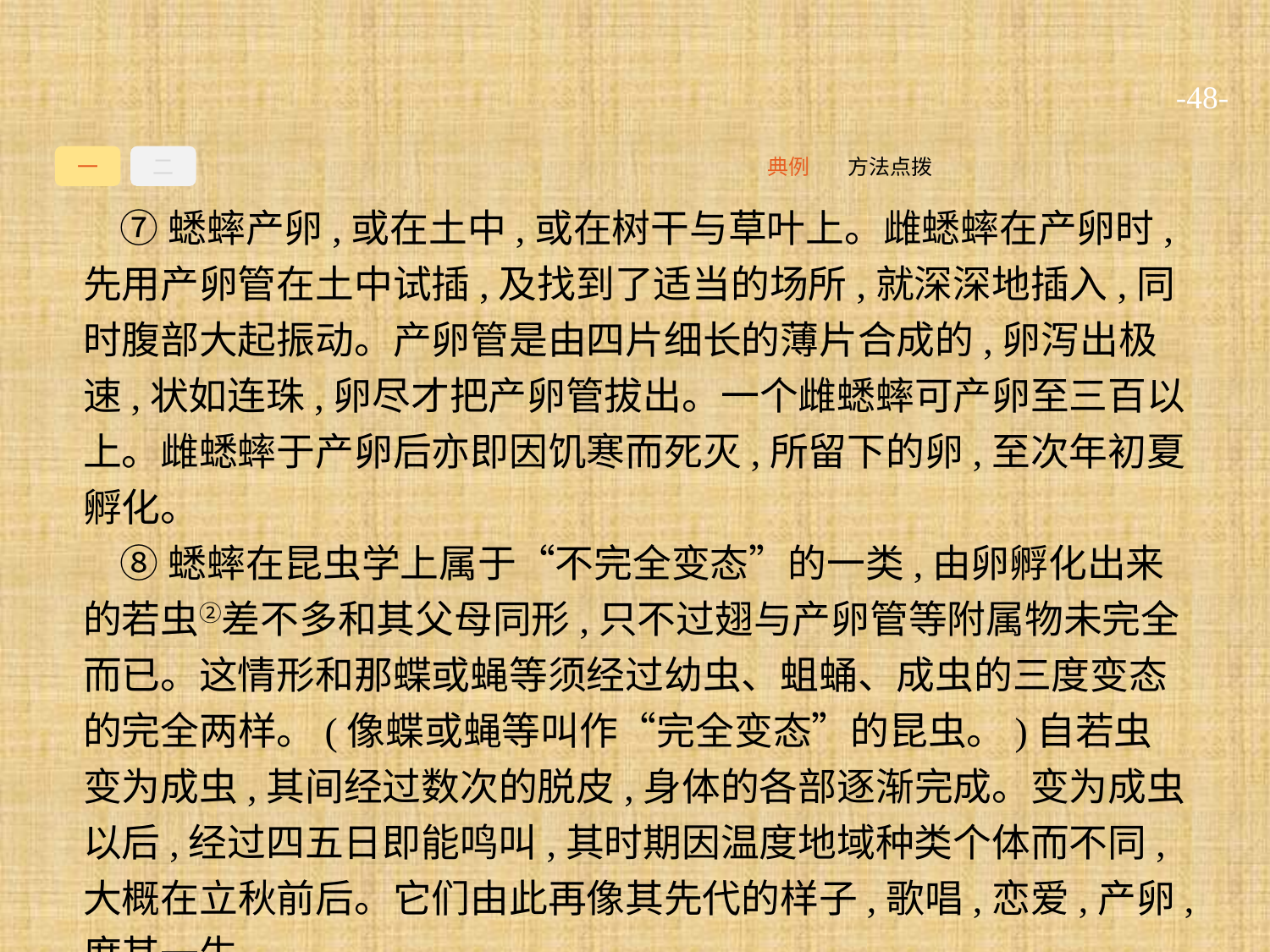

-48-
一
二
方法点拨
典例
⑦蟋蟀产卵,或在土中,或在树干与草叶上。雌蟋蟀在产卵时, 先用产卵管在土中试插,及找到了适当的场所,就深深地插入,同时腹部大起振动。产卵管是由四片细长的薄片合成的,卵泻出极速,状如连珠,卵尽才把产卵管拔出。一个雌蟋蟀可产卵至三百以上。雌蟋蟀于产卵后亦即因饥寒而死灭,所留下的卵,至次年初夏孵化。
⑧蟋蟀在昆虫学上属于“不完全变态”的一类,由卵孵化出来的若虫②差不多和其父母同形,只不过翅与产卵管等附属物未完全而已。这情形和那蝶或蝇等须经过幼虫、蛆蛹、成虫的三度变态的完全两样。(像蝶或蝇等叫作“完全变态”的昆虫。)自若虫变为成虫,其间经过数次的脱皮,身体的各部逐渐完成。变为成虫以后,经过四五日即能鸣叫,其时期因温度地域种类个体而不同,大概在立秋前后。它们由此再像其先代的样子,歌唱,恋爱,产卵,度其一生。
(选自《名物采访》,有删改)